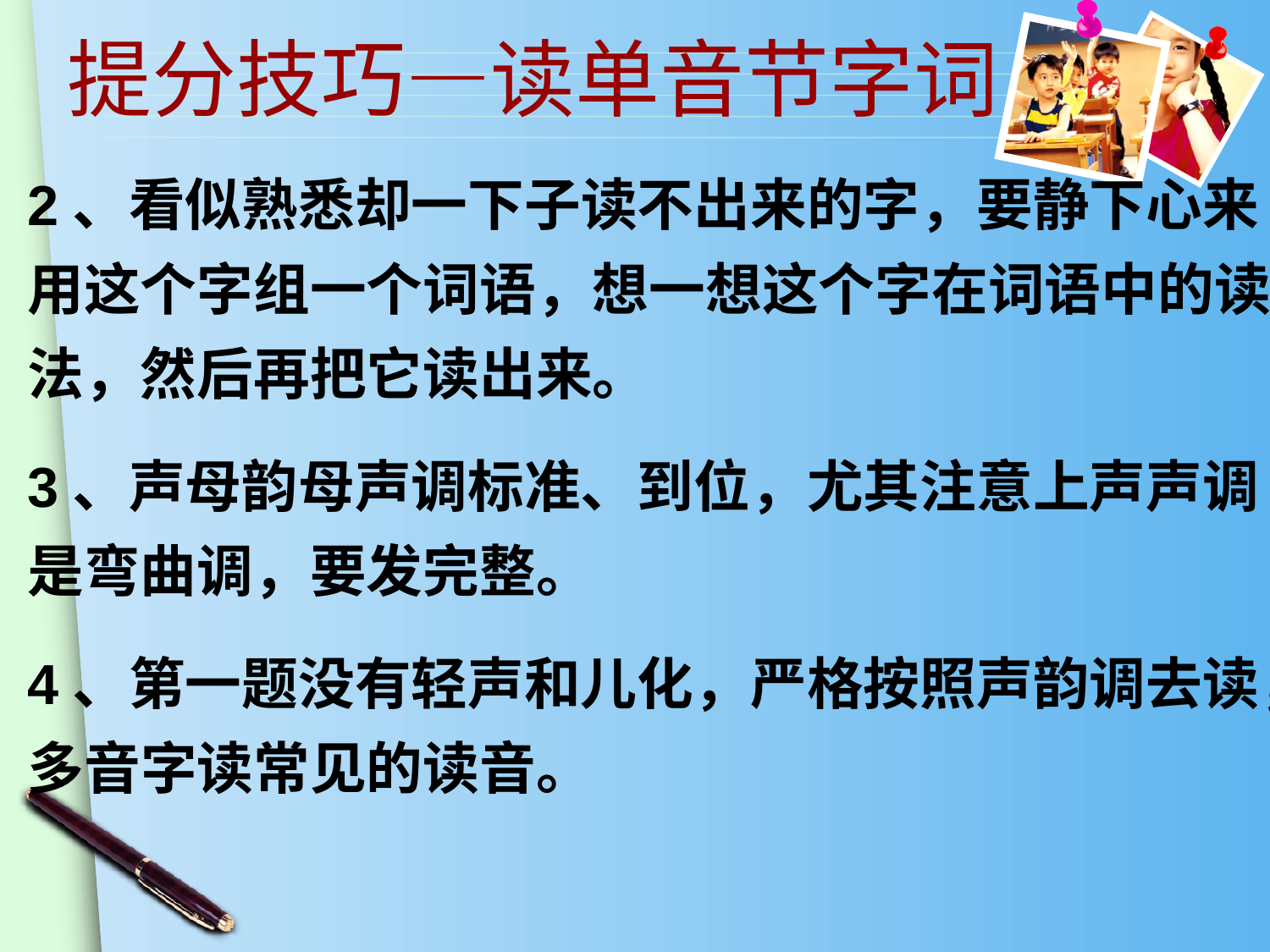

提分技巧—读单音节字词
2、看似熟悉却一下子读不出来的字，要静下心来用这个字组一个词语，想一想这个字在词语中的读法，然后再把它读出来。
3、声母韵母声调标准、到位，尤其注意上声声调是弯曲调，要发完整。
4、第一题没有轻声和儿化，严格按照声韵调去读，多音字读常见的读音。